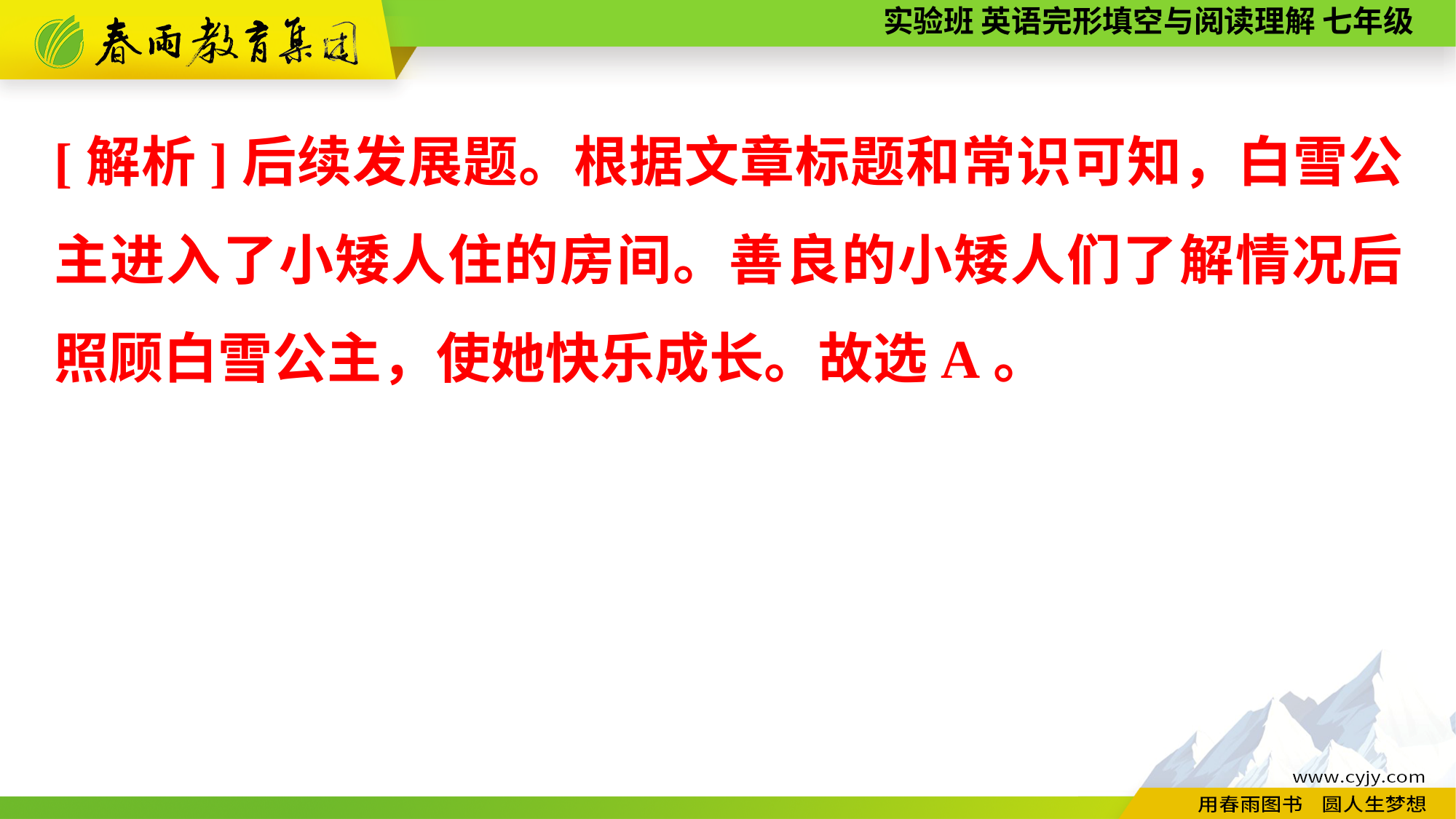

[解析]后续发展题。根据文章标题和常识可知，白雪公主进入了小矮人住的房间。善良的小矮人们了解情况后照顾白雪公主，使她快乐成长。故选A。